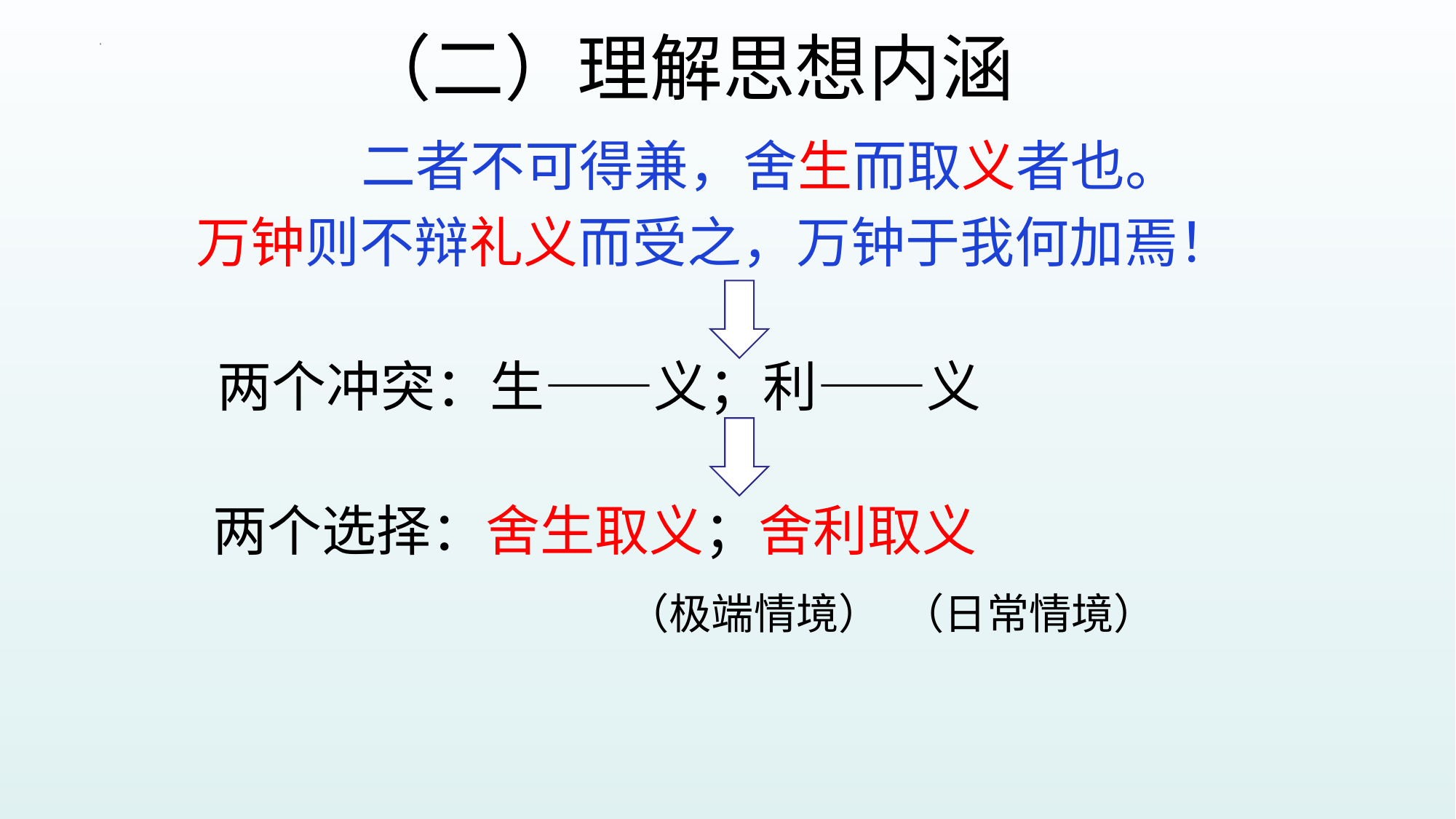

# （二）理解思想内涵
   二者不可得兼，舍生而取义者也。
   万钟则不辩礼义而受之，万钟于我何加焉！

             两个冲突：生——义；利——义

             两个选择：舍生取义；舍利取义

（极端情境）
（日常情境）